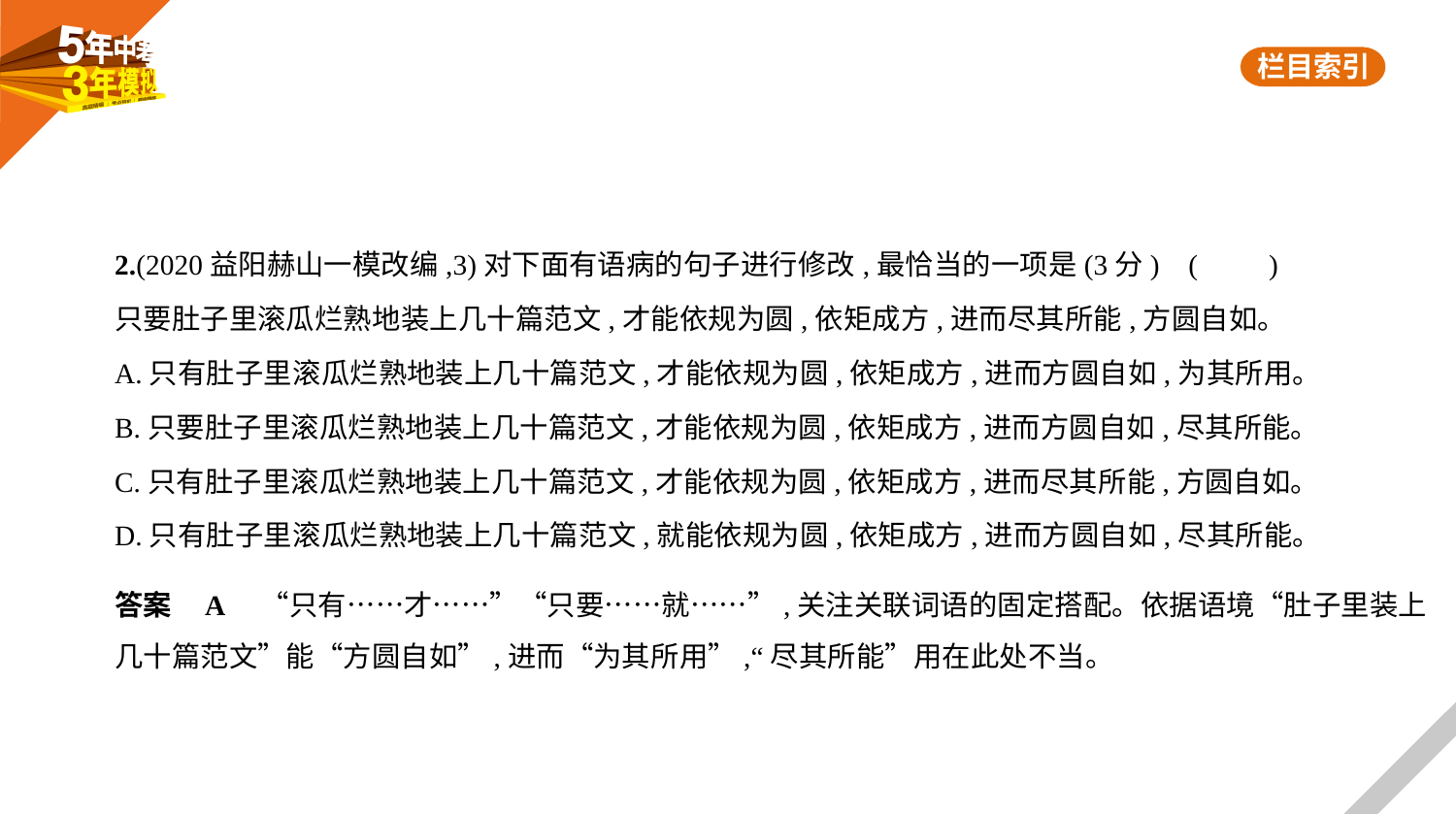

2.(2020益阳赫山一模改编,3)对下面有语病的句子进行修改,最恰当的一项是(3分) (　　)
只要肚子里滚瓜烂熟地装上几十篇范文,才能依规为圆,依矩成方,进而尽其所能,方圆自如。
A.只有肚子里滚瓜烂熟地装上几十篇范文,才能依规为圆,依矩成方,进而方圆自如,为其所用。
B.只要肚子里滚瓜烂熟地装上几十篇范文,才能依规为圆,依矩成方,进而方圆自如,尽其所能。
C.只有肚子里滚瓜烂熟地装上几十篇范文,才能依规为圆,依矩成方,进而尽其所能,方圆自如。
D.只有肚子里滚瓜烂熟地装上几十篇范文,就能依规为圆,依矩成方,进而方圆自如,尽其所能。
答案    A　“只有……才……”“只要……就……”,关注关联词语的固定搭配。依据语境“肚子里装上
几十篇范文”能“方圆自如”,进而“为其所用”,“尽其所能”用在此处不当。